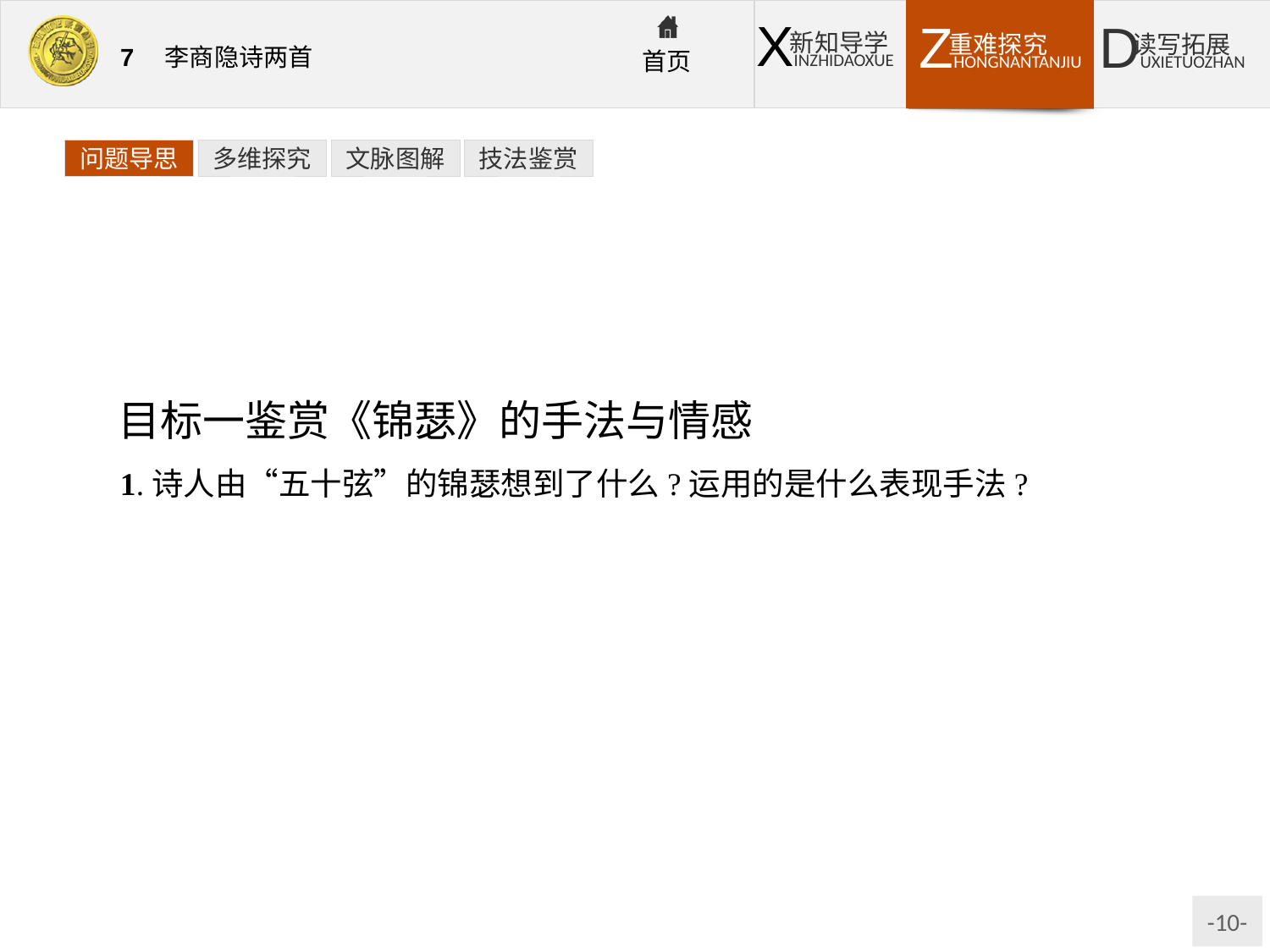

问题导思
多维探究
文脉图解
技法鉴赏
目标一鉴赏《锦瑟》的手法与情感
1.诗人由“五十弦”的锦瑟想到了什么?运用的是什么表现手法?
提示:诗人由“五十弦”的锦瑟想到年已半百的自己,进而由“锦瑟”想到自己的一生。运用的是比兴手法,以瑟起兴,造成一种迷惘的意境。